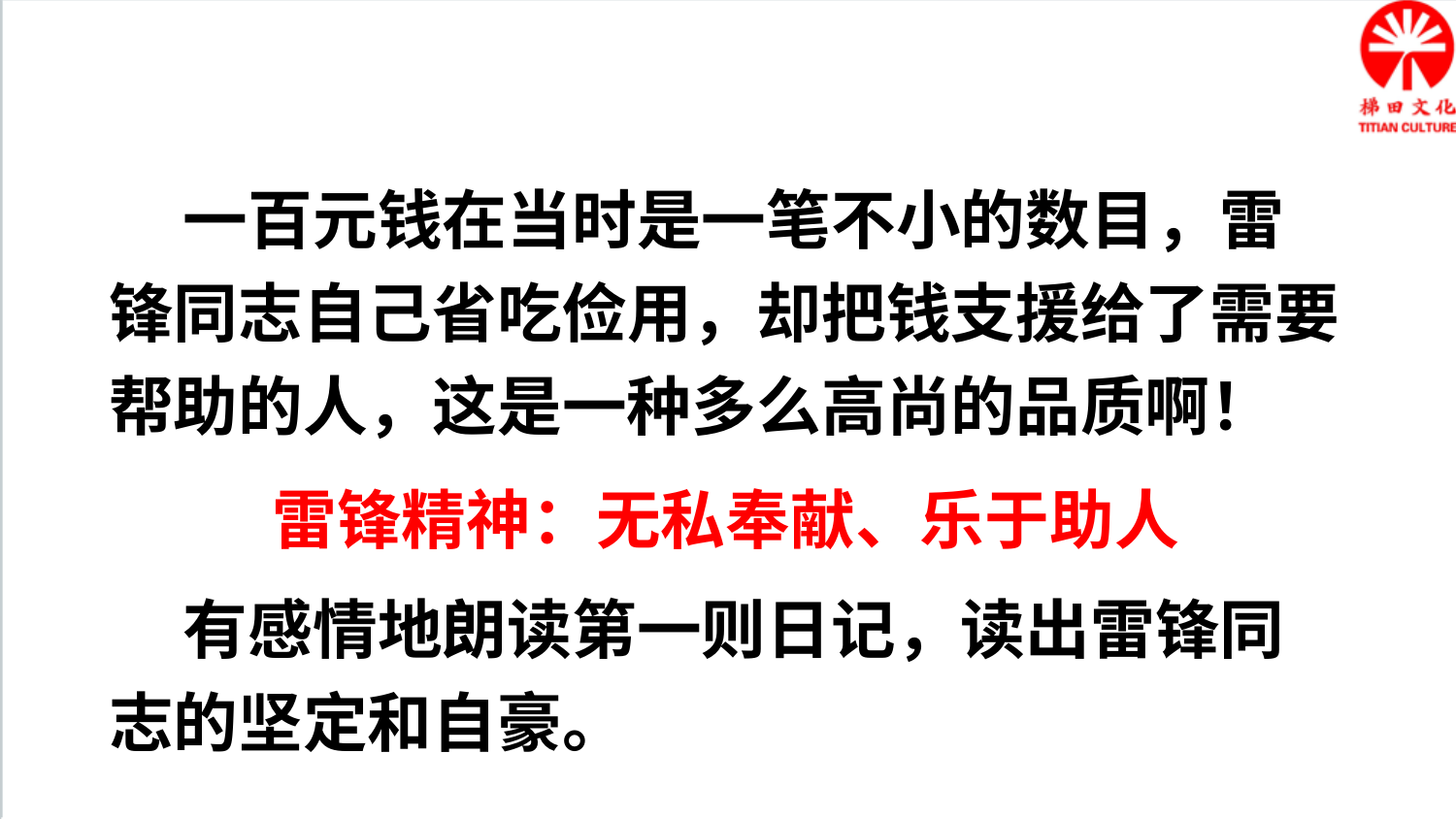

一百元钱在当时是一笔不小的数目，雷锋同志自己省吃俭用，却把钱支援给了需要帮助的人，这是一种多么高尚的品质啊！
雷锋精神：无私奉献、乐于助人
    有感情地朗读第一则日记，读出雷锋同志的坚定和自豪。